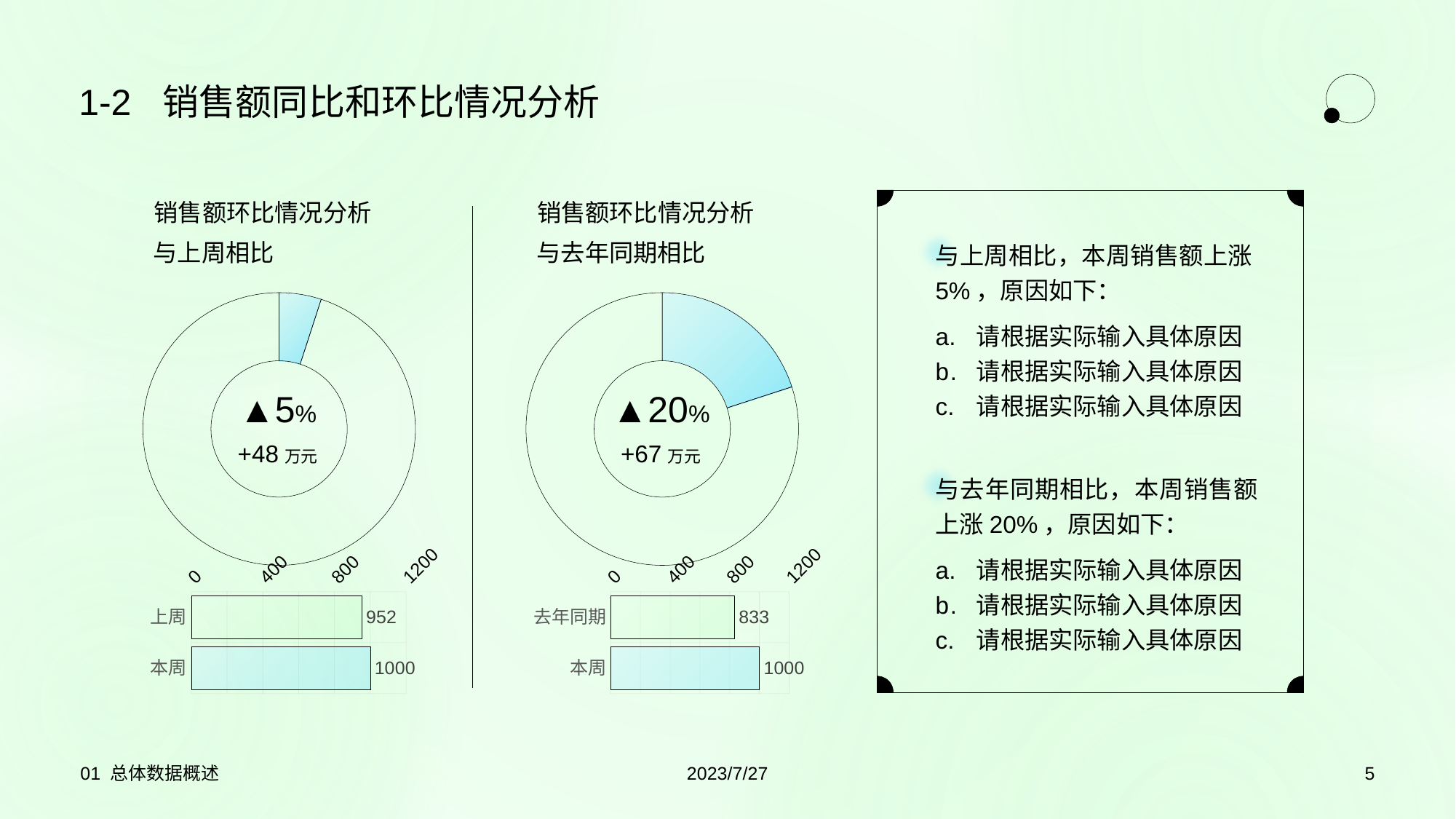

1-2
# 销售额同比和环比情况分析

与上周相比，本周销售额上涨5%，原因如下：
请根据实际输入具体原因
请根据实际输入具体原因
请根据实际输入具体原因

与去年同期相比，本周销售额上涨20%，原因如下：
请根据实际输入具体原因
请根据实际输入具体原因
请根据实际输入具体原因
销售额环比情况分析
与上周相比

### Chart

| Category | 涨幅 |
|---|---|
| 涨幅 | 0.05 |
| 灰色部分 | 0.95 |
▲5%
+48万元

### Chart

| Category | 销售额 |
|---|---|
| 上周 | 952.3809523809523 |
| 本周 | 1000.0 |
销售额环比情况分析
与去年同期相比

### Chart

| Category | 涨幅 |
|---|---|
| 涨幅 | 0.2 |
| 灰色部分 | 0.8 |
▲20%
+67万元

### Chart

| Category | 销售额 |
|---|---|
| 去年同期 | 833.3333333333334 |
| 本周 | 1000.0 |
01 总体数据概述
2023/7/27
5